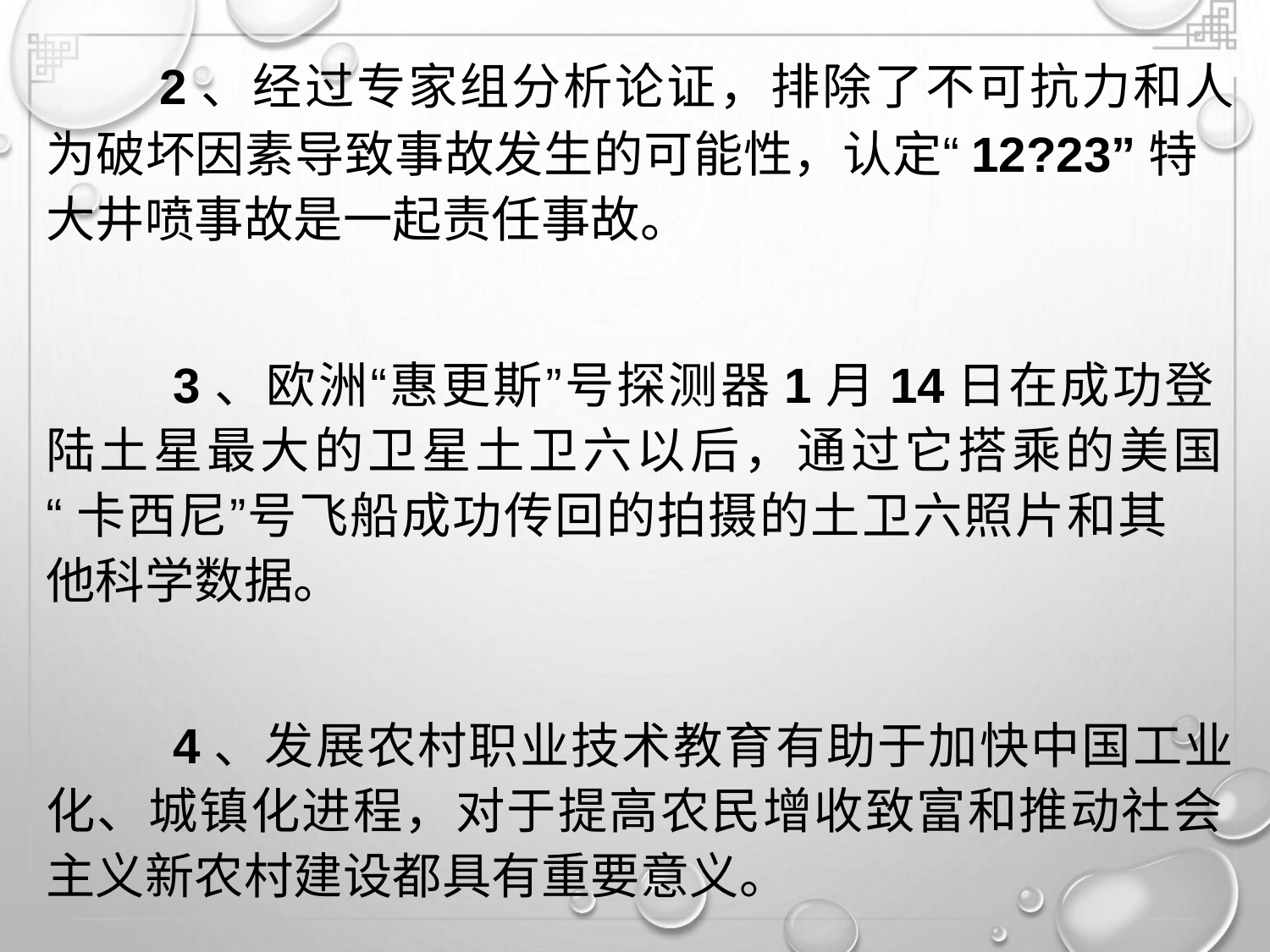

2、经过专家组分析论证，排除了不可抗力和人
为破坏因素导致事故发生的可能性，认定“12?23”特
大井喷事故是一起责任事故。
3、欧洲“惠更斯”号探测器1月14日在成功登
陆土星最大的卫星土卫六以后，通过它搭乘的美国
“卡西尼”号飞船成功传回的拍摄的土卫六照片和其
他科学数据。
4、发展农村职业技术教育有助于加快中国工业
化、城镇化进程，对于提高农民增收致富和推动社会
主义新农村建设都具有重要意义。